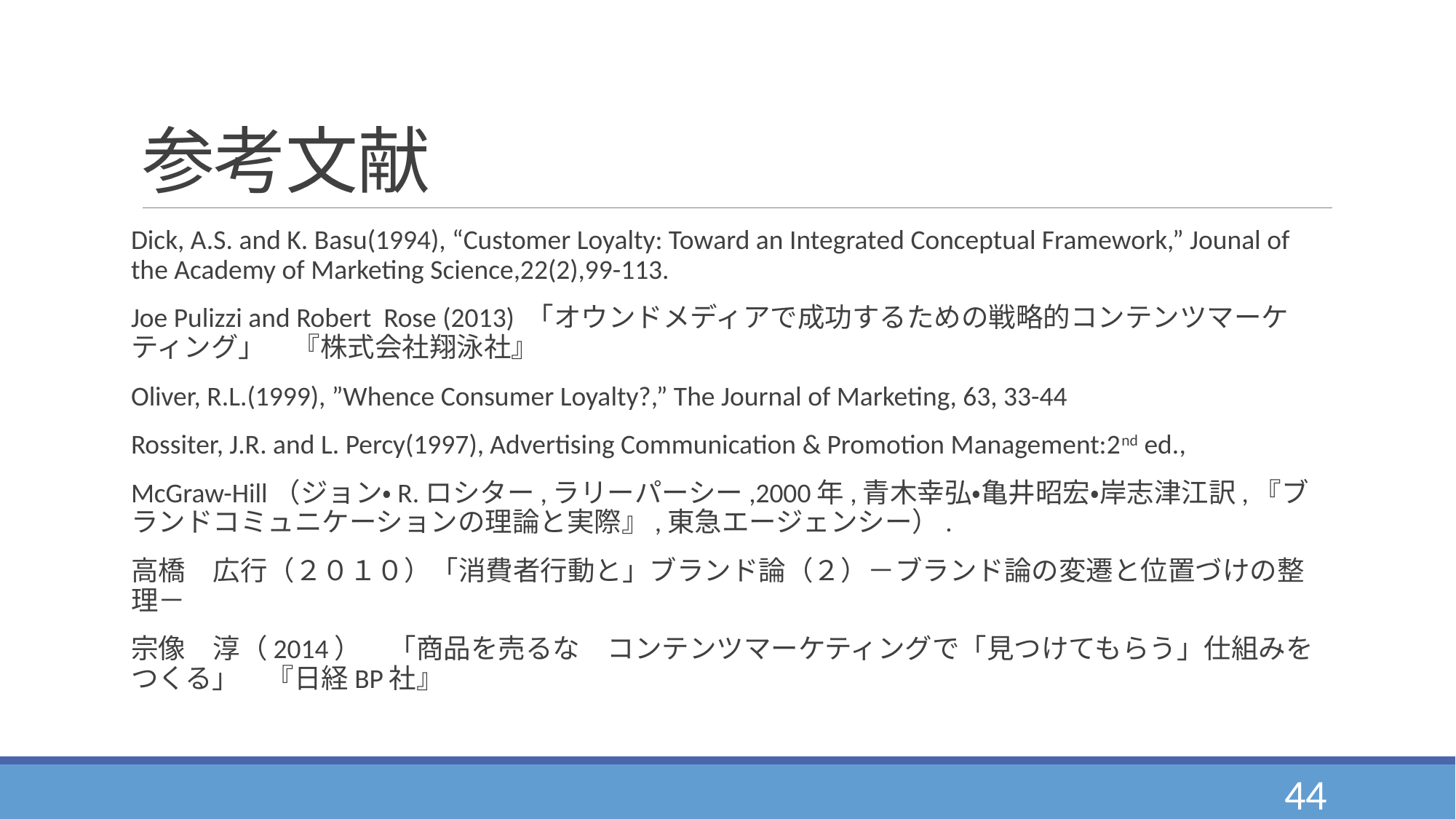

# 参考文献
Dick, A.S. and K. Basu(1994), “Customer Loyalty: Toward an Integrated Conceptual Framework,” Jounal of the Academy of Marketing Science,22(2),99-113.
Joe Pulizzi and Robert  Rose (2013) 「オウンドメディアで成功するための戦略的コンテンツマーケティング」　『株式会社翔泳社』
Oliver, R.L.(1999), ”Whence Consumer Loyalty?,” The Journal of Marketing, 63, 33-44
Rossiter, J.R. and L. Percy(1997), Advertising Communication & Promotion Management:2nd ed.,
McGraw-Hill（ジョン・R.ロシター,ラリーパーシー,2000年,青木幸弘・亀井昭宏・岸志津江訳,『ブランドコミュニケーションの理論と実際』,東急エージェンシー）.
高橋　広行（２０１０）「消費者行動と」ブランド論（２）－ブランド論の変遷と位置づけの整理－
宗像　淳（2014）　「商品を売るな　コンテンツマーケティングで「見つけてもらう」仕組みをつくる」　『日経BP社』

44